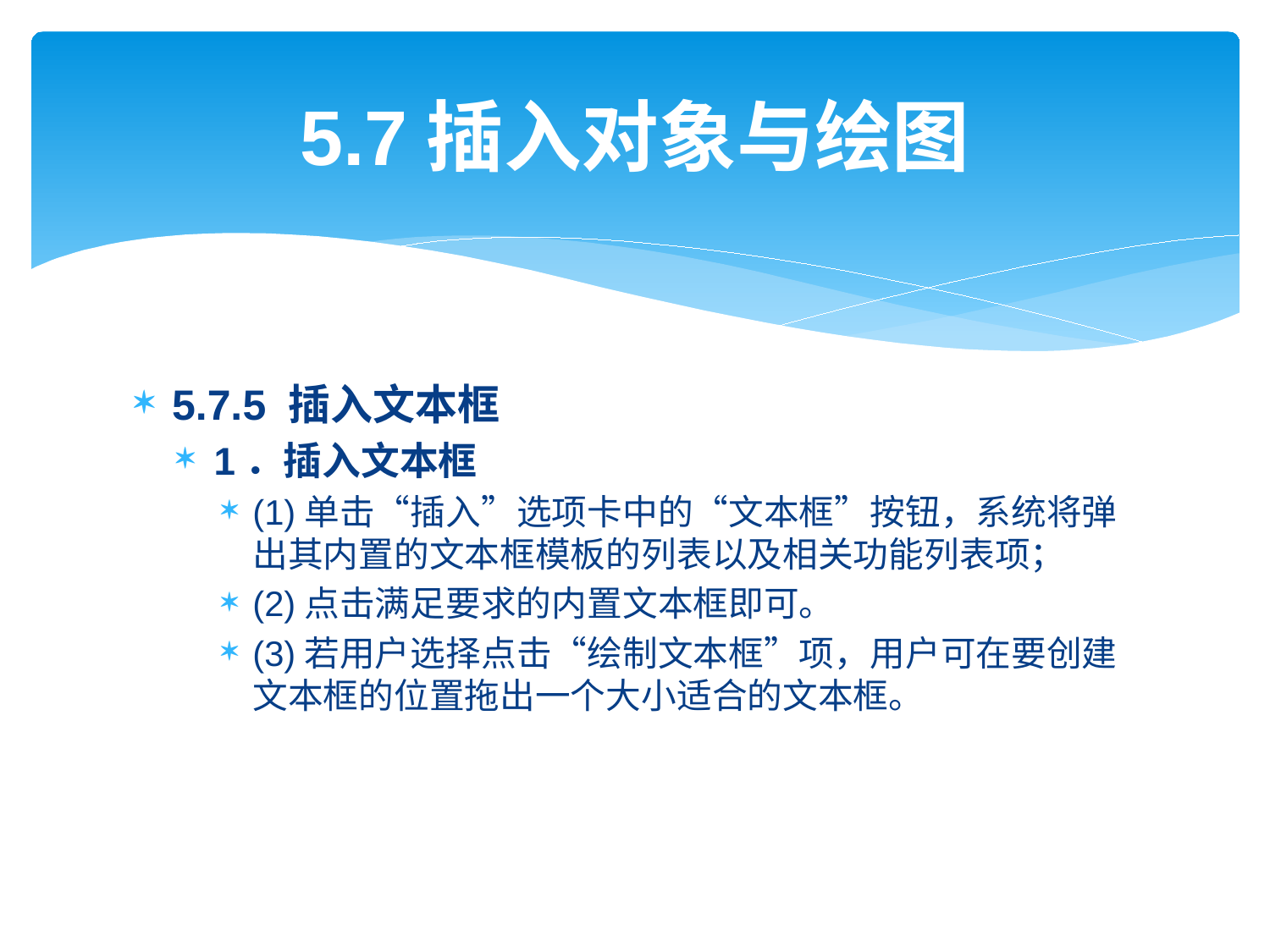

# 5.7插入对象与绘图
5.7.5 插入文本框
1．插入文本框
(1)单击“插入”选项卡中的“文本框”按钮，系统将弹出其内置的文本框模板的列表以及相关功能列表项；
(2)点击满足要求的内置文本框即可。
(3)若用户选择点击“绘制文本框”项，用户可在要创建文本框的位置拖出一个大小适合的文本框。